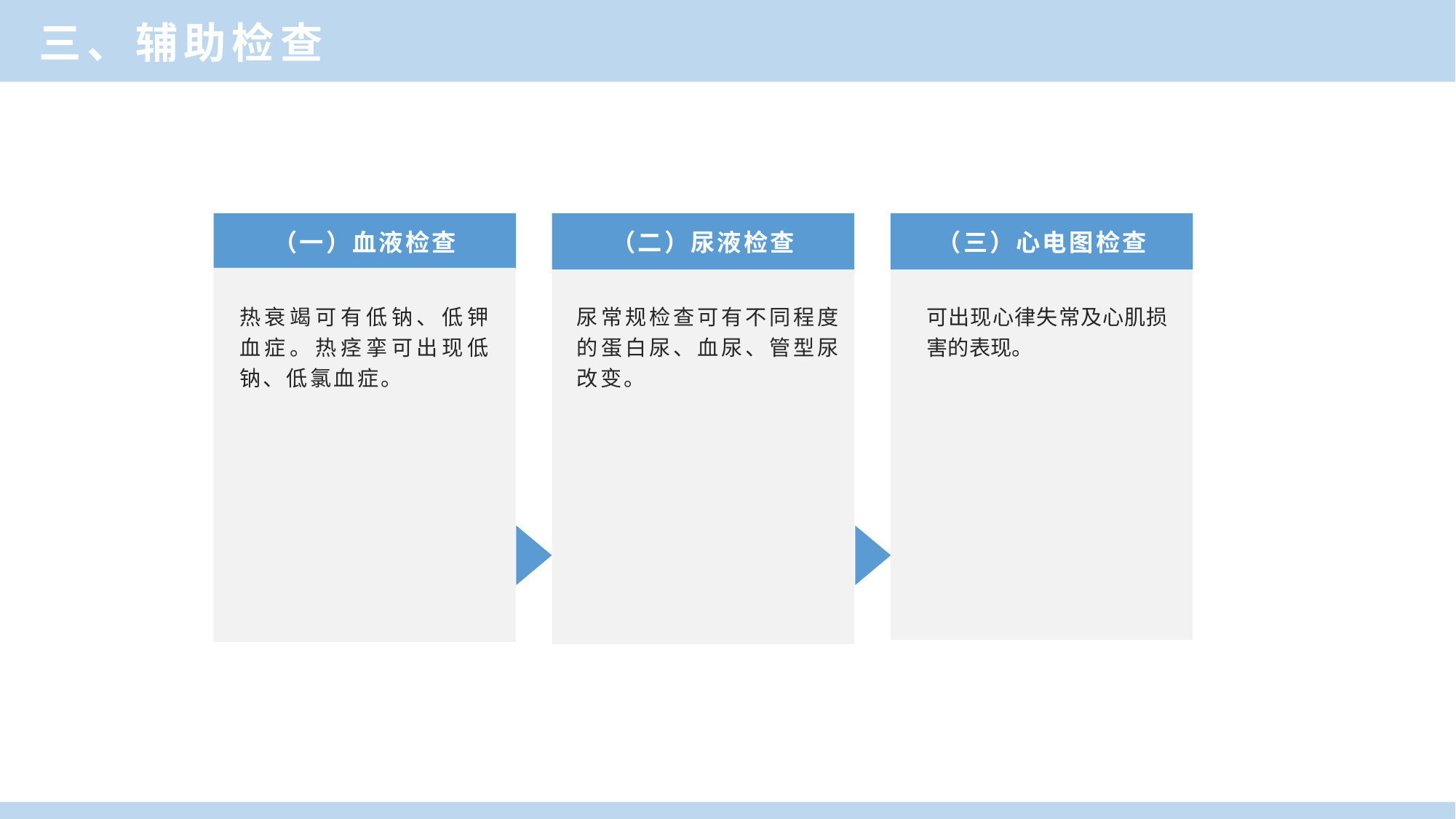

三、辅助检查
（一）血液检查
（二）尿液检查
（三）心电图检查

热衰竭可有低钠、低钾血症。热痉挛可出现低钠、低氯血症。
尿常规检查可有不同程度的蛋白尿、血尿、管型尿改变。
可出现心律失常及心肌损害的表现。